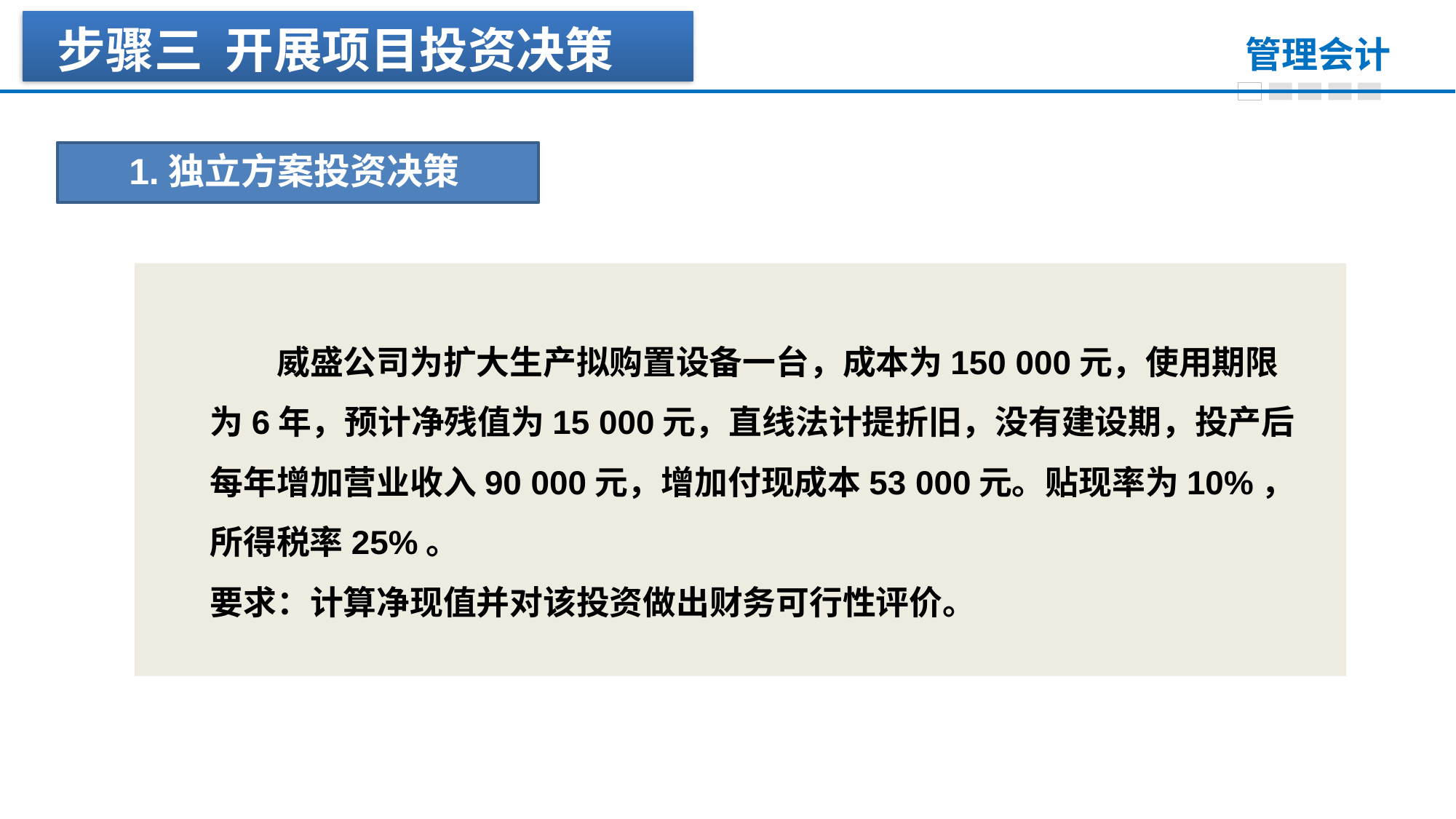

步骤三  开展项目投资决策

1.独立方案投资决策

　　威盛公司为扩大生产拟购置设备一台，成本为150 000元，使用期限为6年，预计净残值为15 000元，直线法计提折旧，没有建设期，投产后每年增加营业收入90 000元，增加付现成本53 000元。贴现率为10%，所得税率25%。
要求：计算净现值并对该投资做出财务可行性评价。